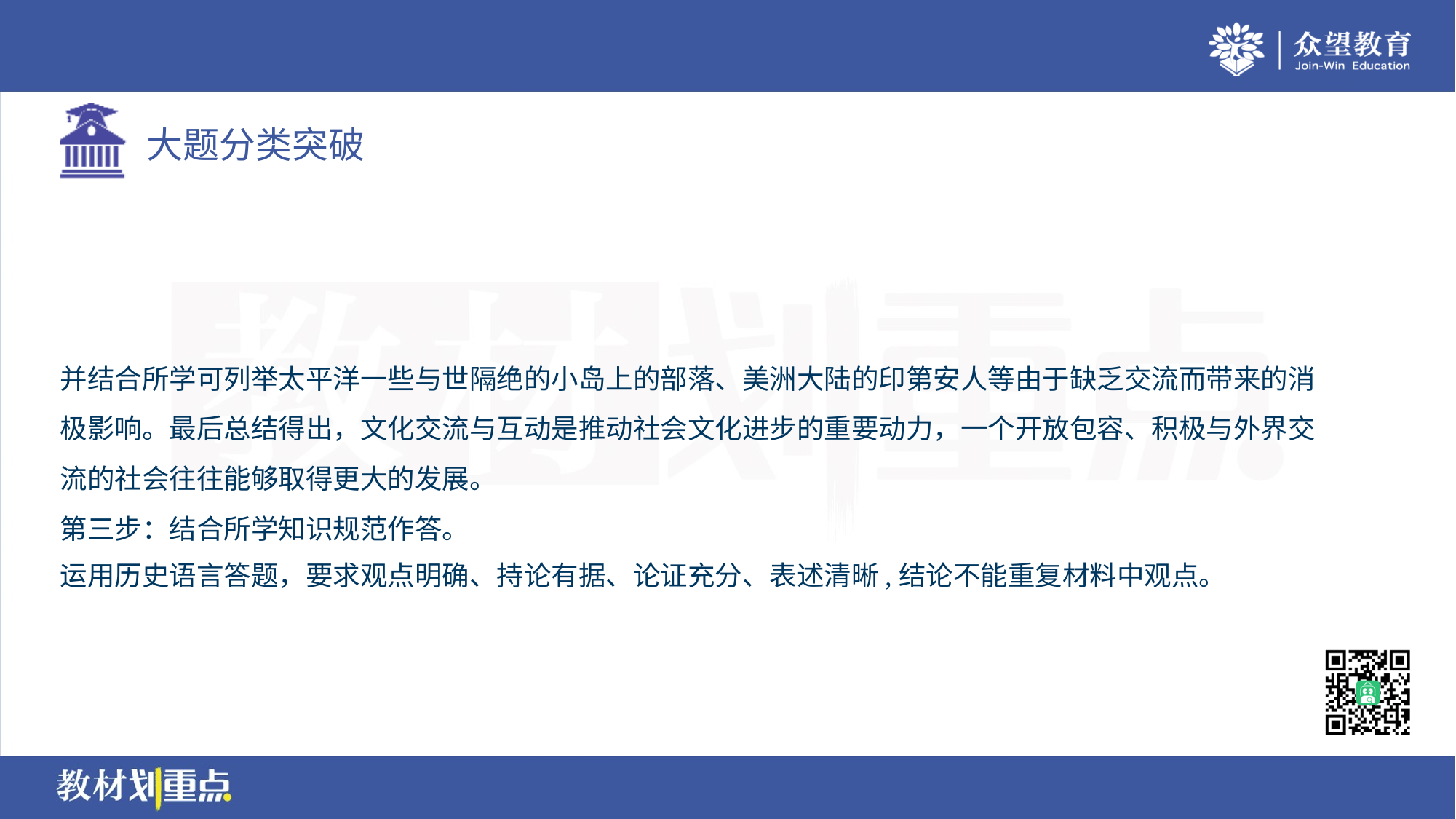

并结合所学可列举太平洋一些与世隔绝的小岛上的部落、美洲大陆的印第安人等由于缺乏交流而带来的消
极影响。最后总结得出，文化交流与互动是推动社会文化进步的重要动力，一个开放包容、积极与外界交
流的社会往往能够取得更大的发展。
第三步：结合所学知识规范作答。
运用历史语言答题，要求观点明确、持论有据、论证充分、表述清晰,结论不能重复材料中观点。